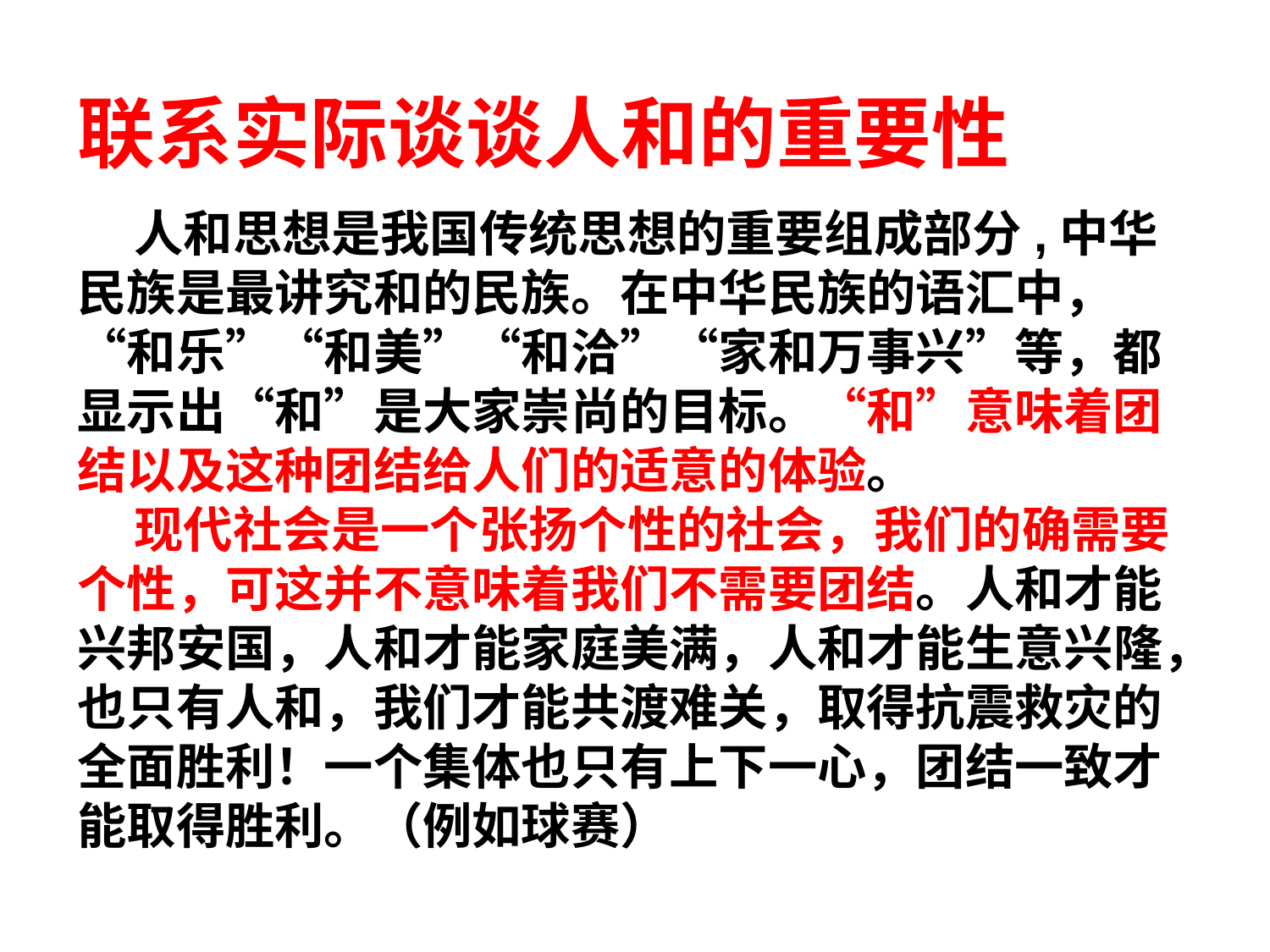

# 联系实际谈谈人和的重要性
    人和思想是我国传统思想的重要组成部分,中华民族是最讲究和的民族。在中华民族的语汇中，“和乐”“和美”“和洽”“家和万事兴”等，都显示出“和”是大家崇尚的目标。“和”意味着团结以及这种团结给人们的适意的体验。
    现代社会是一个张扬个性的社会，我们的确需要个性，可这并不意味着我们不需要团结。人和才能兴邦安国，人和才能家庭美满，人和才能生意兴隆，也只有人和，我们才能共渡难关，取得抗震救灾的全面胜利！一个集体也只有上下一心，团结一致才能取得胜利。（例如球赛）